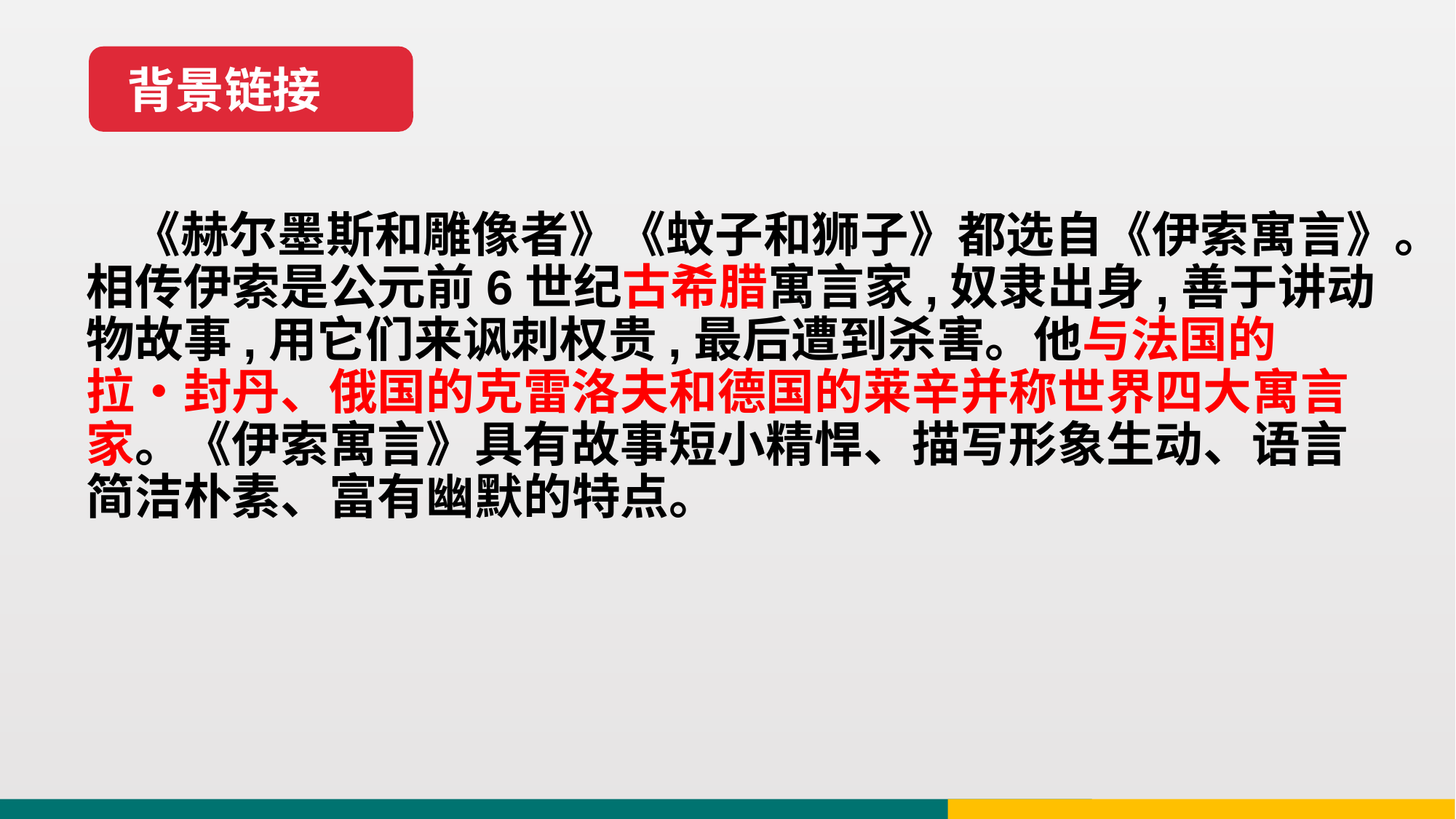

背景链接
    《赫尔墨斯和雕像者》《蚊子和狮子》都选自《伊索寓言》。相传伊索是公元前6世纪古希腊寓言家,奴隶出身,善于讲动物故事,用它们来讽刺权贵,最后遭到杀害。他与法国的
拉•封丹、俄国的克雷洛夫和德国的莱辛并称世界四大寓言家。《伊索寓言》具有故事短小精悍、描写形象生动、语言简洁朴素、富有幽默的特点。